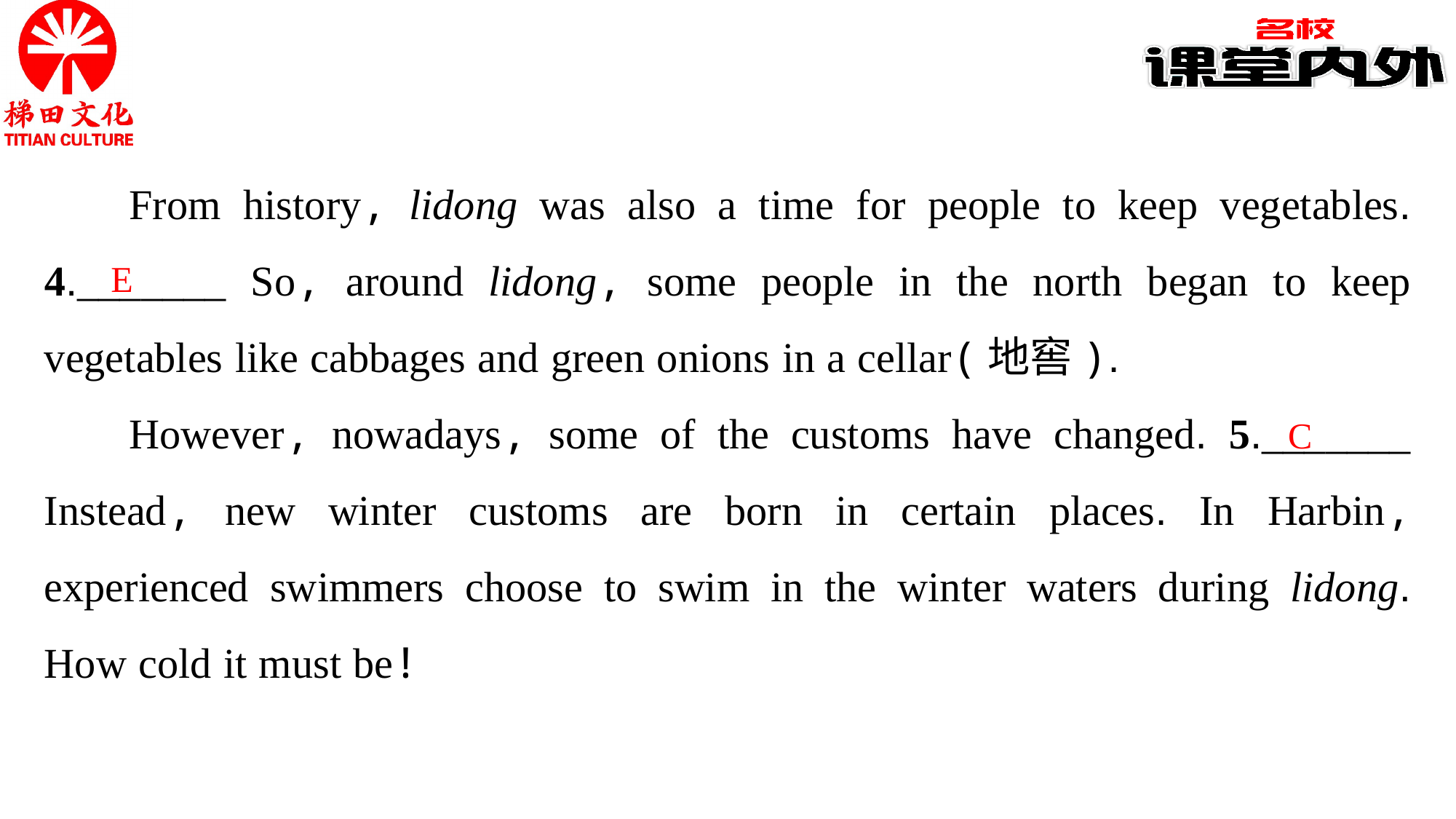

From history, lidong was also a time for people to keep vegetables. 4._______ So, around lidong, some people in the north began to keep vegetables like cabbages and green onions in a cellar(地窖).
However, nowadays, some of the customs have changed. 5._______ Instead, new winter customs are born in certain places. In Harbin, experienced swimmers choose to swim in the winter waters during lidong. How cold it must be!
E
C